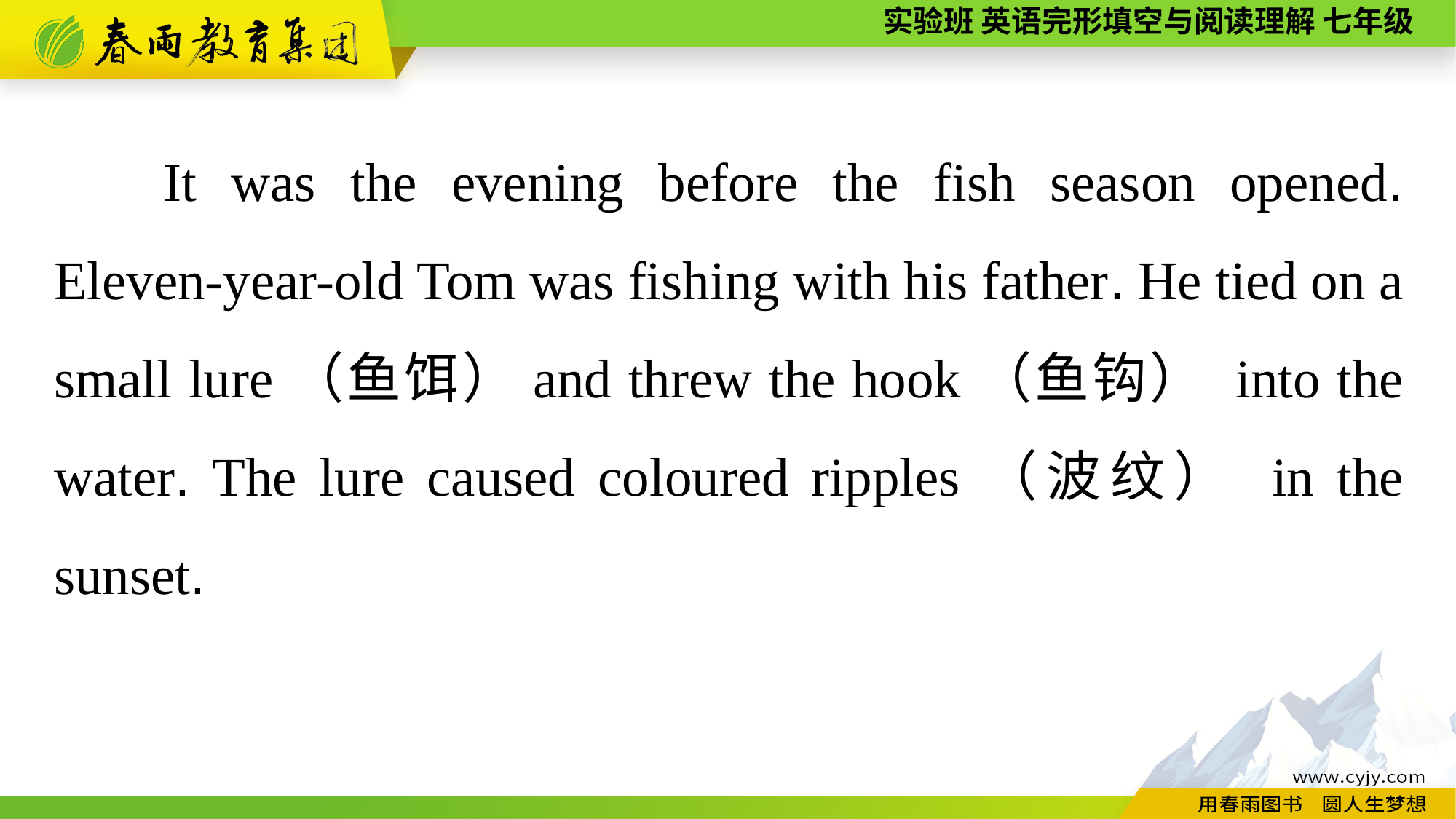

It was the evening before the fish season opened. Eleven-year-old Tom was fishing with his father. He tied on a small lure（鱼饵）and threw the hook（鱼钩） into the water. The lure caused coloured ripples（波纹） in the sunset.